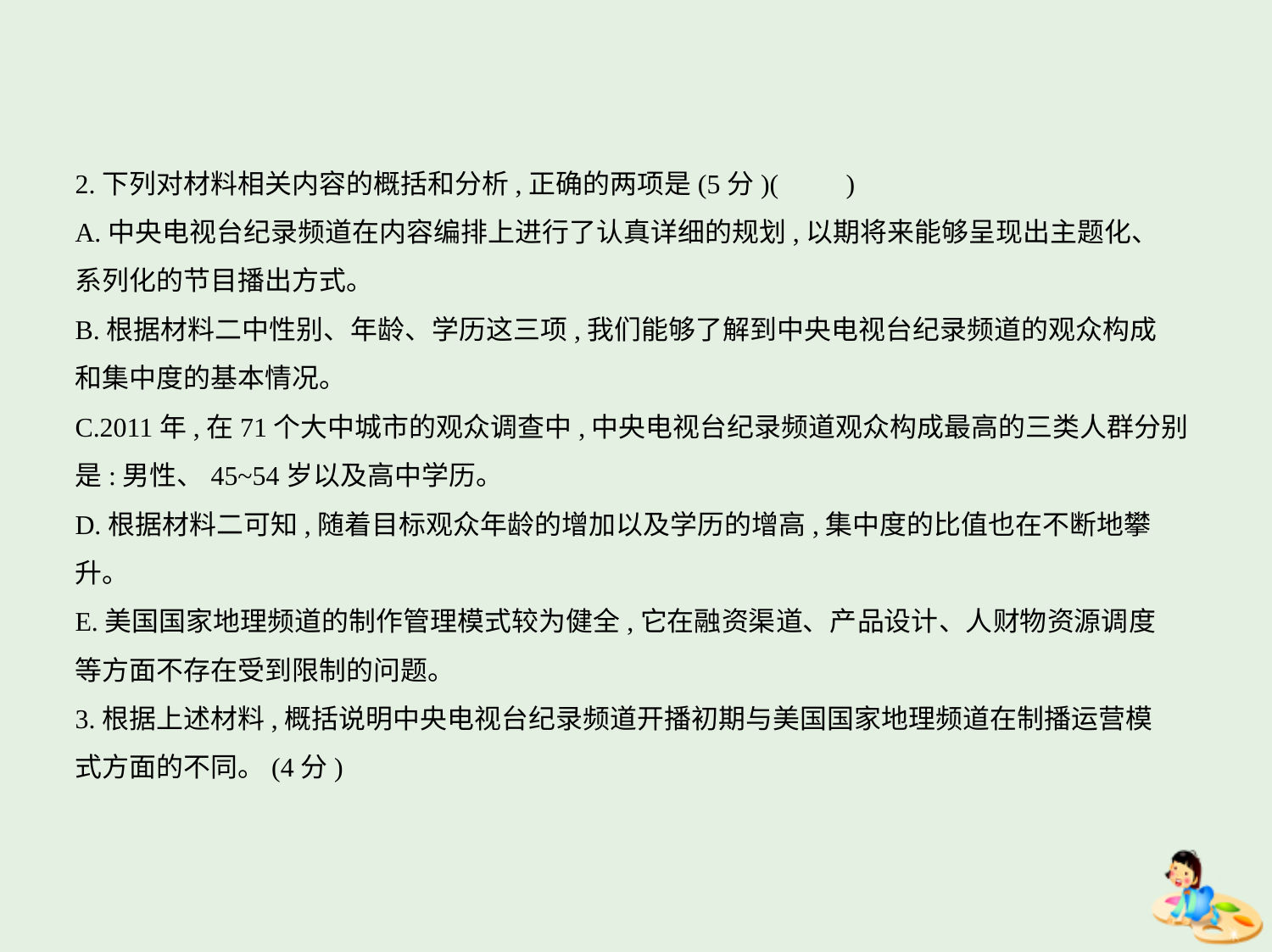

2.下列对材料相关内容的概括和分析,正确的两项是(5分)(　　)
A.中央电视台纪录频道在内容编排上进行了认真详细的规划,以期将来能够呈现出主题化、
系列化的节目播出方式。
B.根据材料二中性别、年龄、学历这三项,我们能够了解到中央电视台纪录频道的观众构成
和集中度的基本情况。
C.2011年,在71个大中城市的观众调查中,中央电视台纪录频道观众构成最高的三类人群分别
是:男性、45~54岁以及高中学历。
D.根据材料二可知,随着目标观众年龄的增加以及学历的增高,集中度的比值也在不断地攀
升。
E.美国国家地理频道的制作管理模式较为健全,它在融资渠道、产品设计、人财物资源调度
等方面不存在受到限制的问题。
3.根据上述材料,概括说明中央电视台纪录频道开播初期与美国国家地理频道在制播运营模
式方面的不同。(4分)